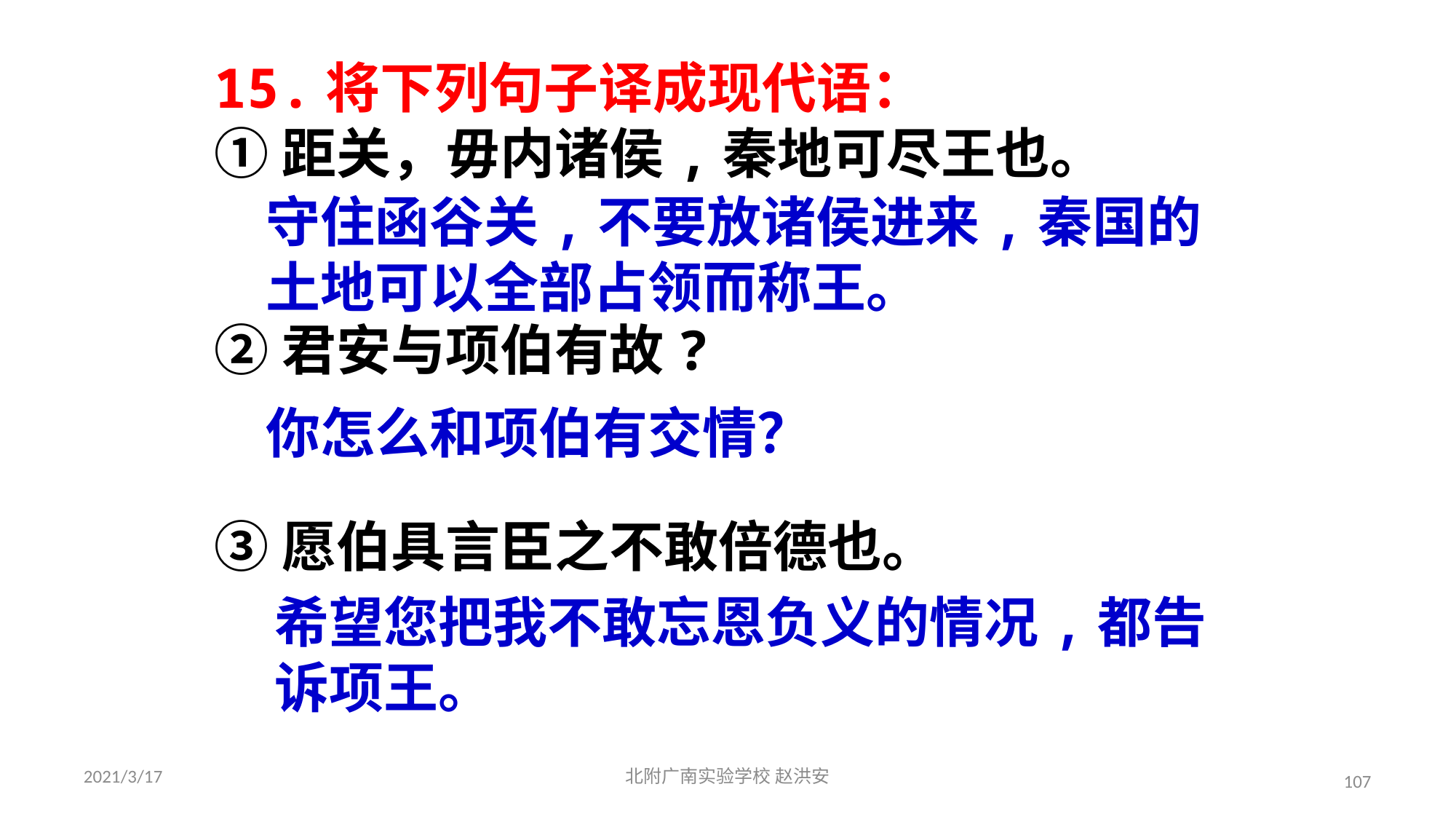

15.将下列句子译成现代语：
①距关，毋内诸侯,秦地可尽王也。

②君安与项伯有故?

③愿伯具言臣之不敢倍德也。
守住函谷关,不要放诸侯进来,秦国的土地可以全部占领而称王。
你怎么和项伯有交情？
希望您把我不敢忘恩负义的情况,都告诉项王。
2021/3/17
北附广南实验学校 赵洪安
107